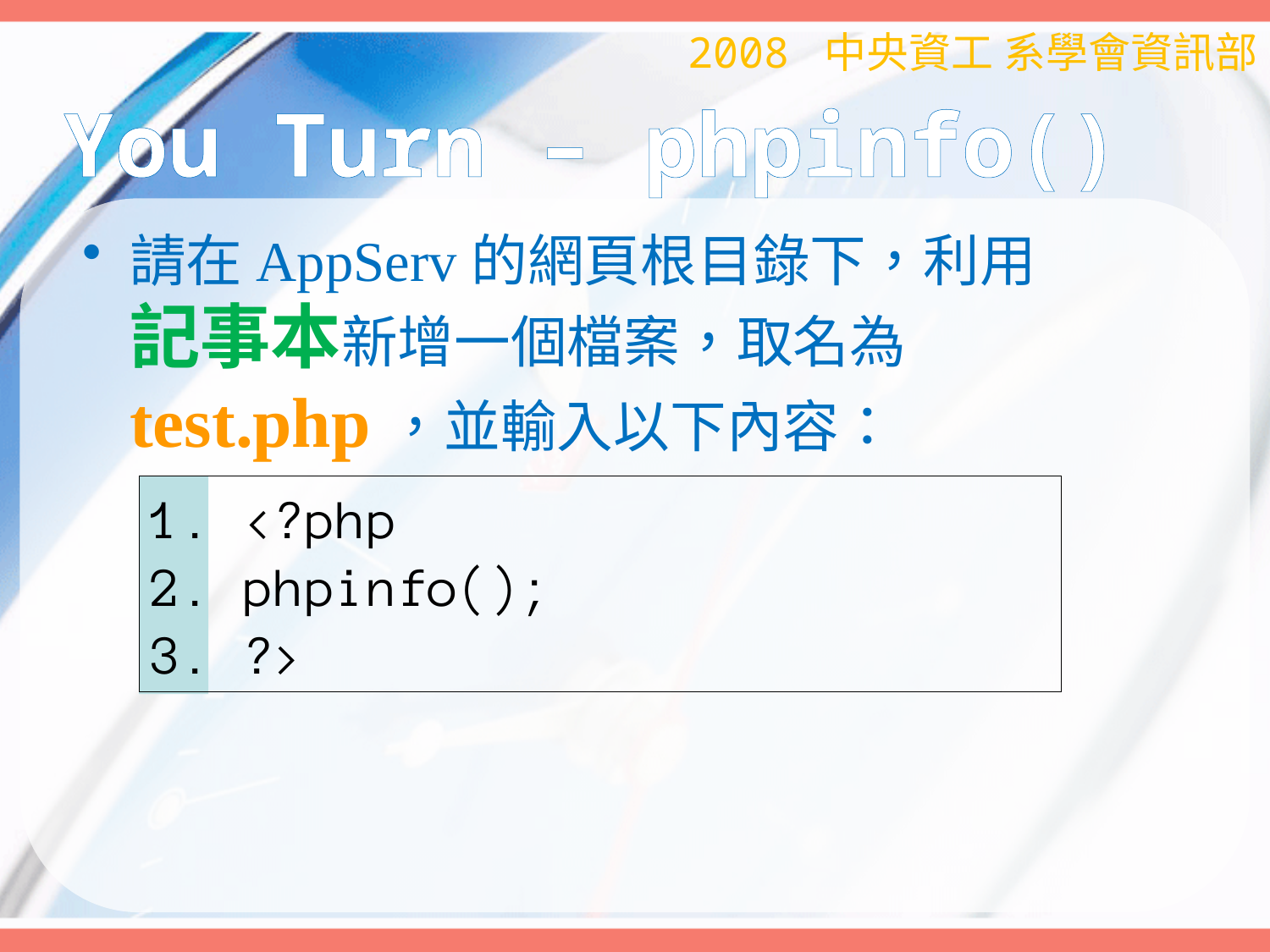

2008 中央資工 系學會資訊部
# You Turn – phpinfo()

請在AppServ的網頁根目錄下，利用
記事本新增一個檔案，取名為test.php，並輸入以下內容：

 <?php
 phpinfo();
 ?>